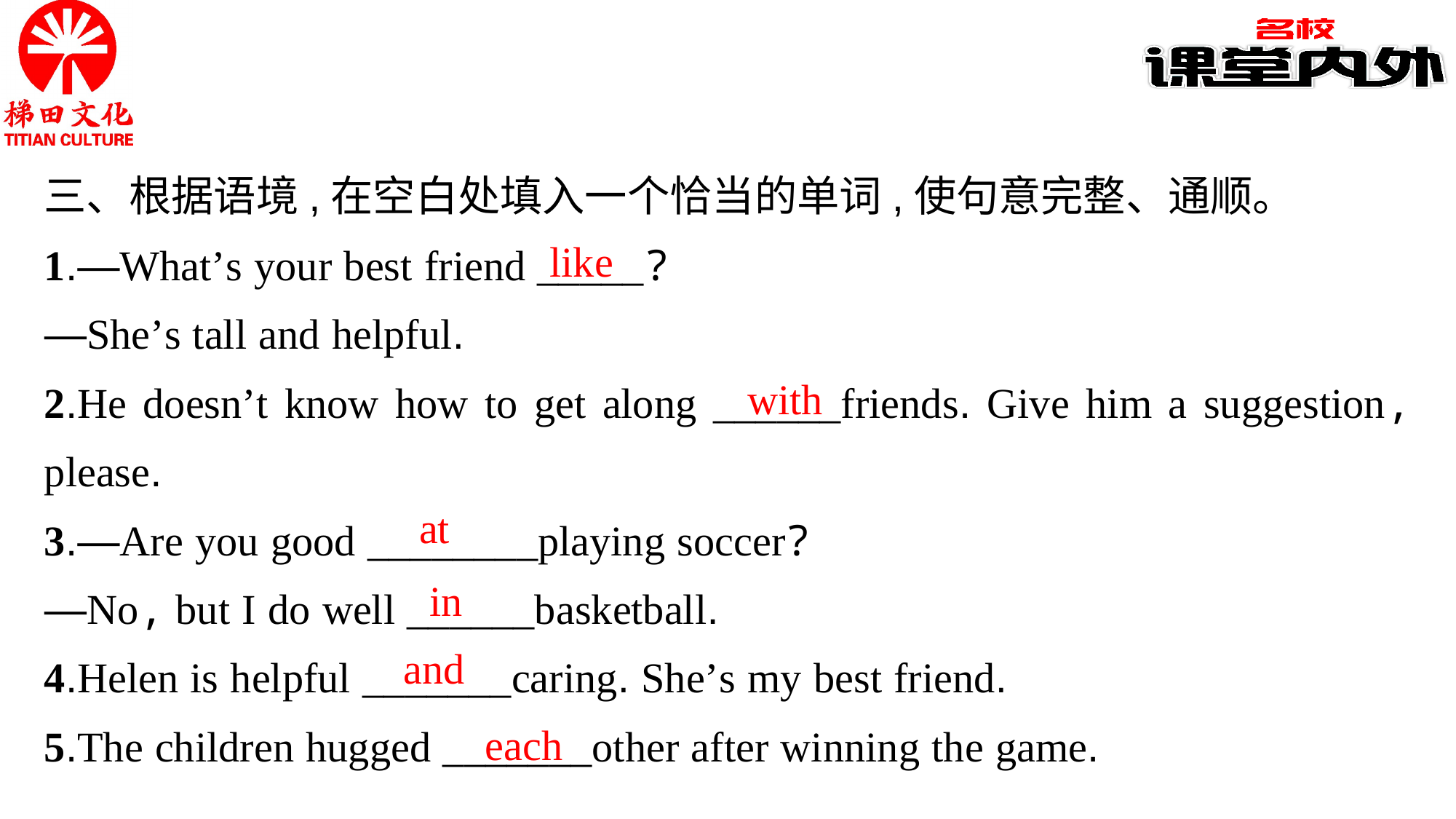

三、根据语境,在空白处填入一个恰当的单词,使句意完整、通顺。
1.—What’s your best friend _____?
—She’s tall and helpful.
2.He doesn’t know how to get along ______friends. Give him a suggestion, please.
3.—Are you good ________playing soccer?
—No, but I do well ______basketball.
4.Helen is helpful _______caring. She’s my best friend.
5.The children hugged _______other after winning the game.
like
with
at
in
and
each